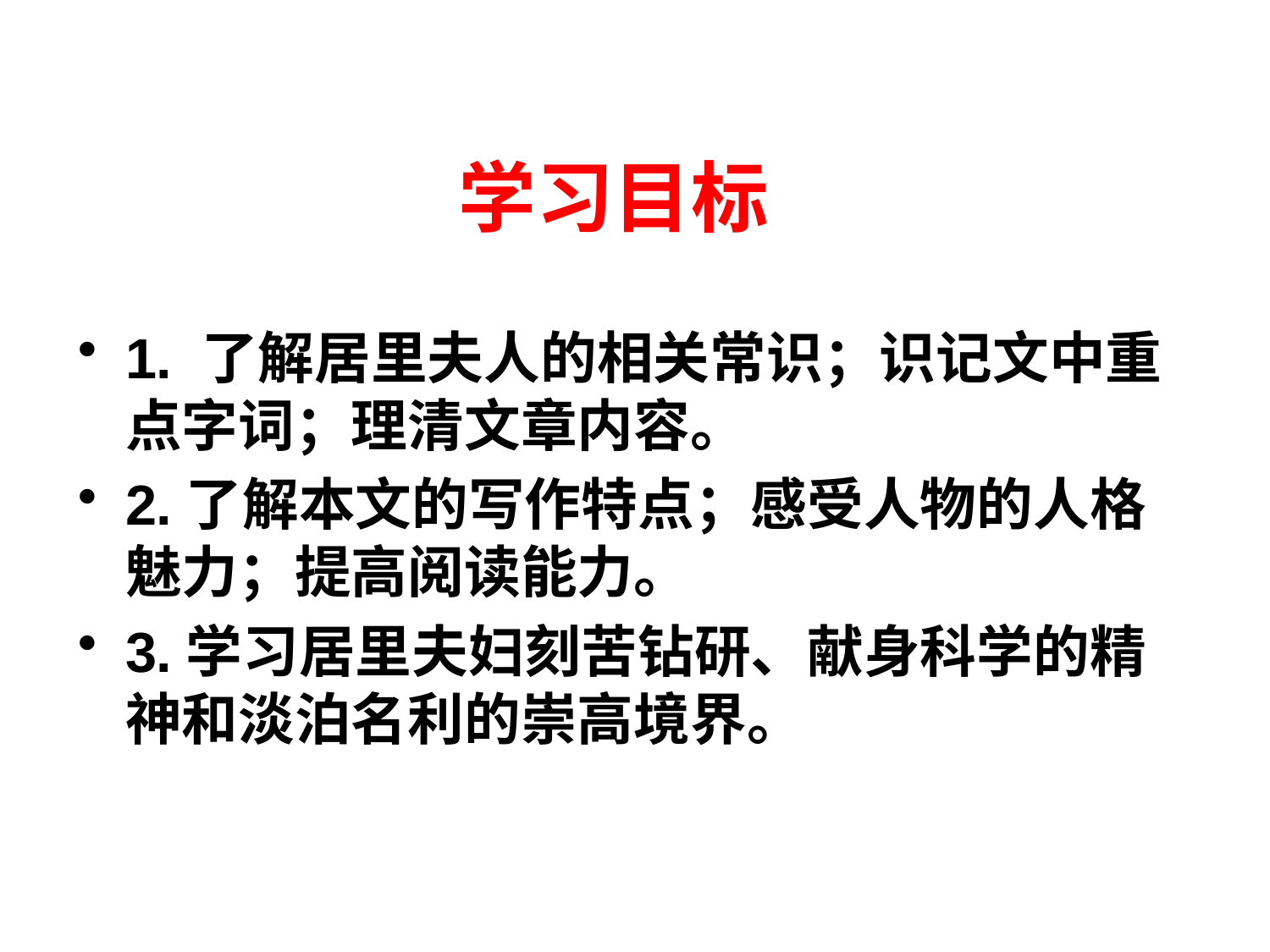

# 学习目标
1. 了解居里夫人的相关常识；识记文中重点字词；理清文章内容。
2.了解本文的写作特点；感受人物的人格魅力；提高阅读能力。
3.学习居里夫妇刻苦钻研、献身科学的精神和淡泊名利的崇高境界。